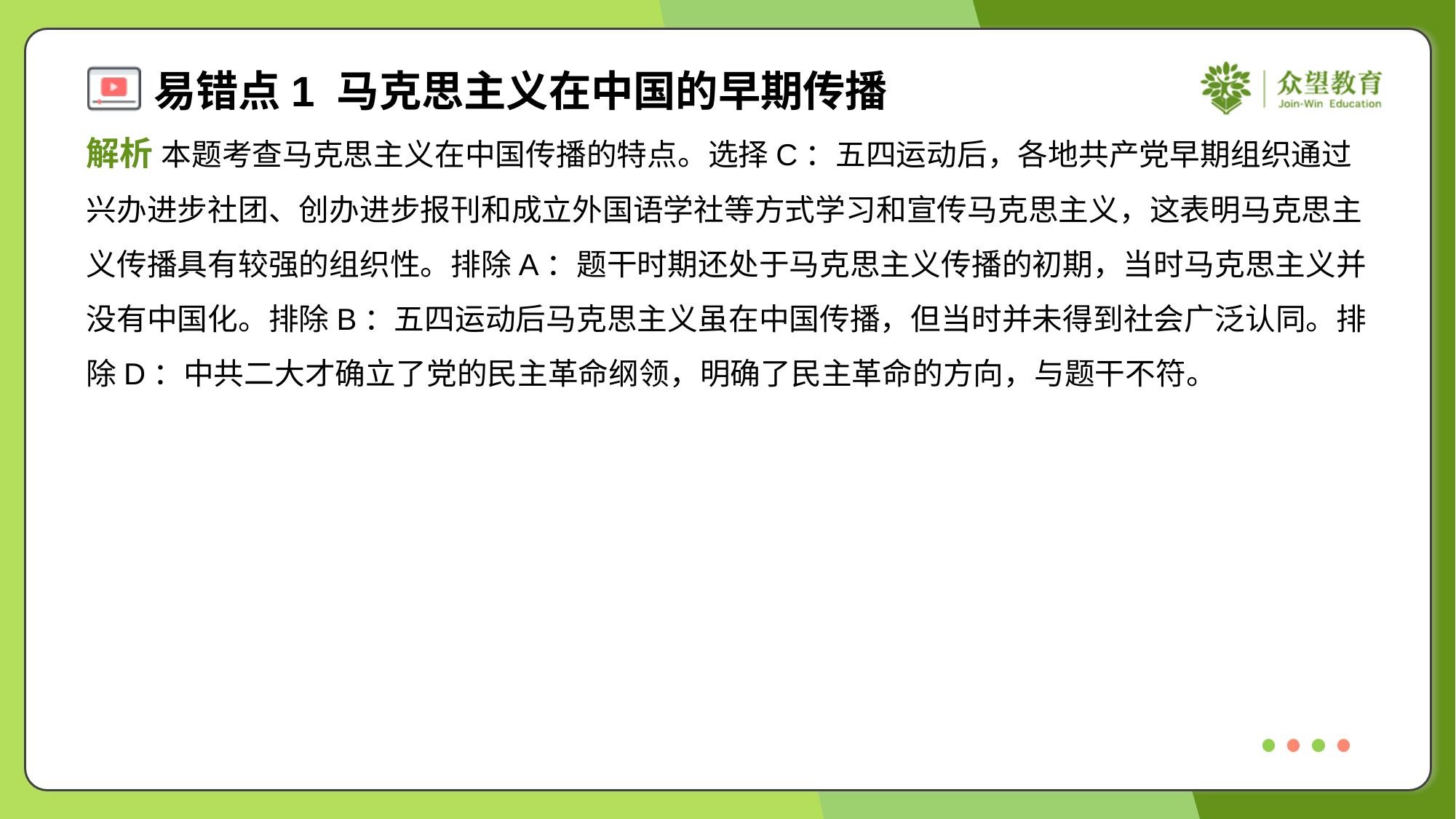

解析 本题考查马克思主义在中国传播的特点。选择C：五四运动后，各地共产党早期组织通过
兴办进步社团、创办进步报刊和成立外国语学社等方式学习和宣传马克思主义，这表明马克思主
义传播具有较强的组织性。排除A：题干时期还处于马克思主义传播的初期，当时马克思主义并
没有中国化。排除B：五四运动后马克思主义虽在中国传播，但当时并未得到社会广泛认同。排
除D：中共二大才确立了党的民主革命纲领，明确了民主革命的方向，与题干不符。